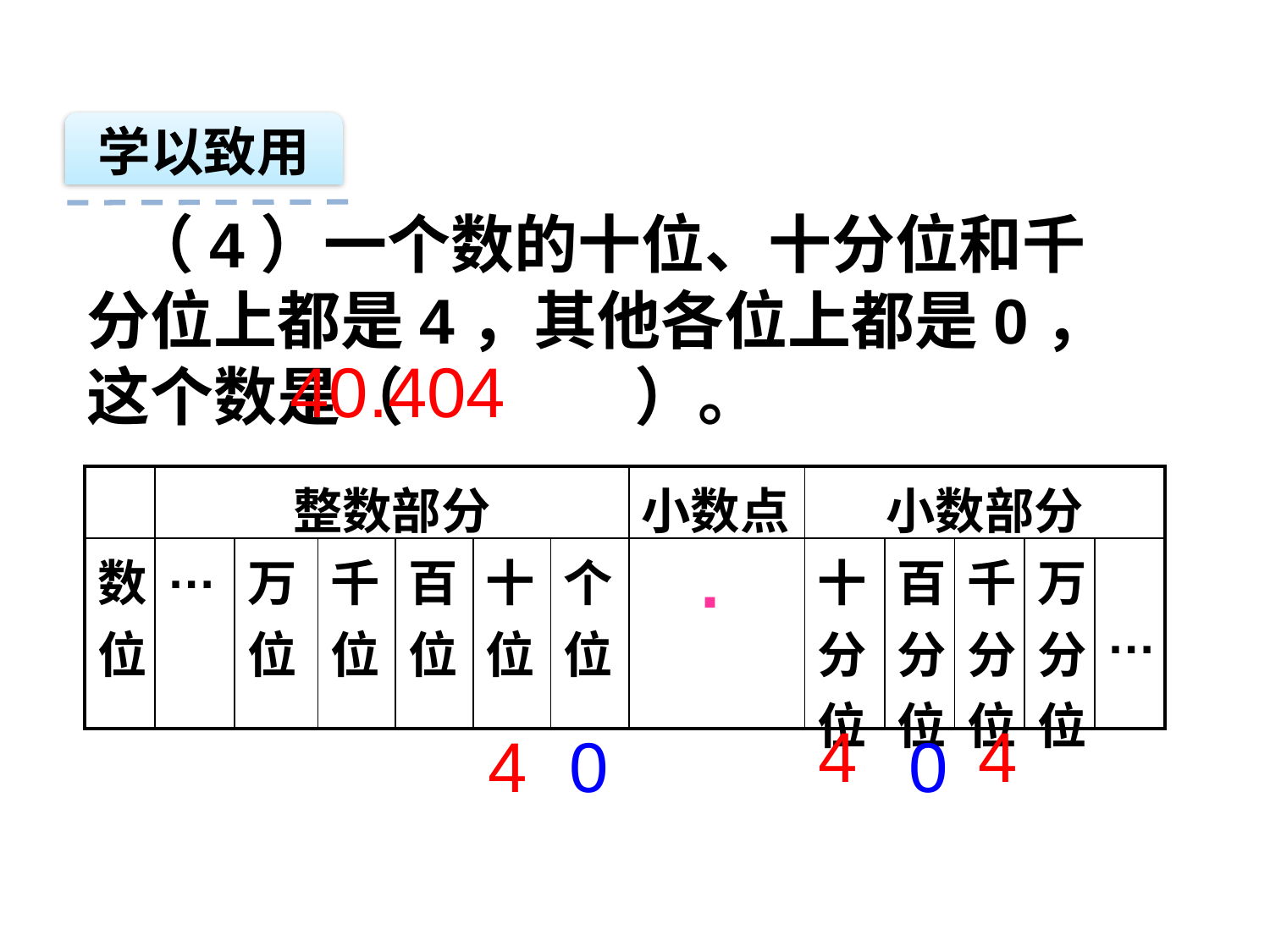

学以致用
  （4）一个数的十位、十分位和千分位上都是4，其他各位上都是0，这个数是（                ）。
40.404
|  | 整数部分 |  |  |  |  |  | 小数点 | 小数部分 |  |  |  |  |
| --- | --- | --- | --- | --- | --- | --- | --- | --- | --- | --- | --- | --- |
| 数位 | … | 万位 | 千位 | 百位 | 十位 | 个位 | . | 十分位 | 百分位 | 千分位 | 万分位 | … |
4
4
4
0
0